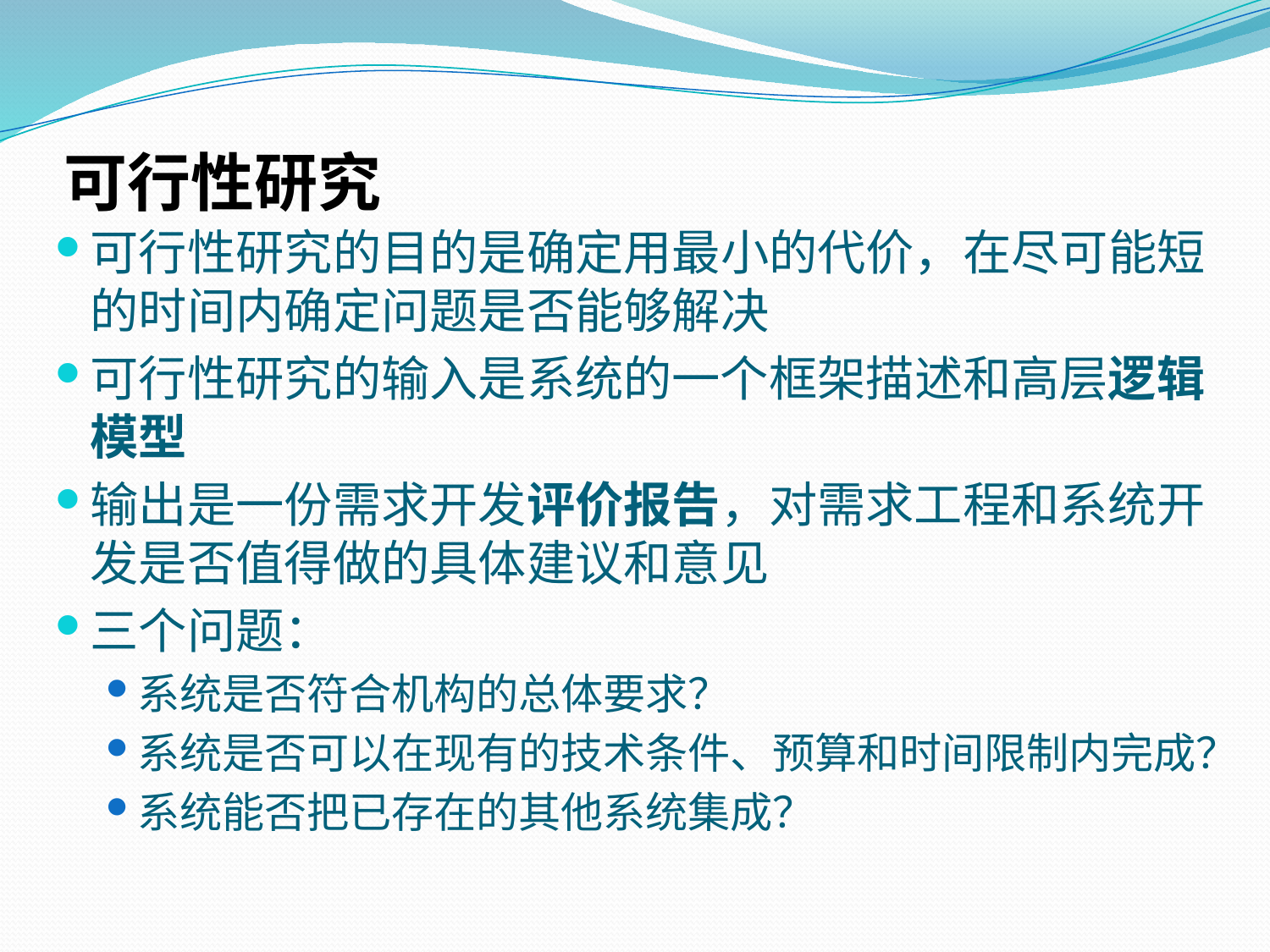

# 可行性研究
可行性研究的目的是确定用最小的代价，在尽可能短的时间内确定问题是否能够解决
可行性研究的输入是系统的一个框架描述和高层逻辑模型
输出是一份需求开发评价报告，对需求工程和系统开发是否值得做的具体建议和意见
三个问题：
系统是否符合机构的总体要求？
系统是否可以在现有的技术条件、预算和时间限制内完成？
系统能否把已存在的其他系统集成？